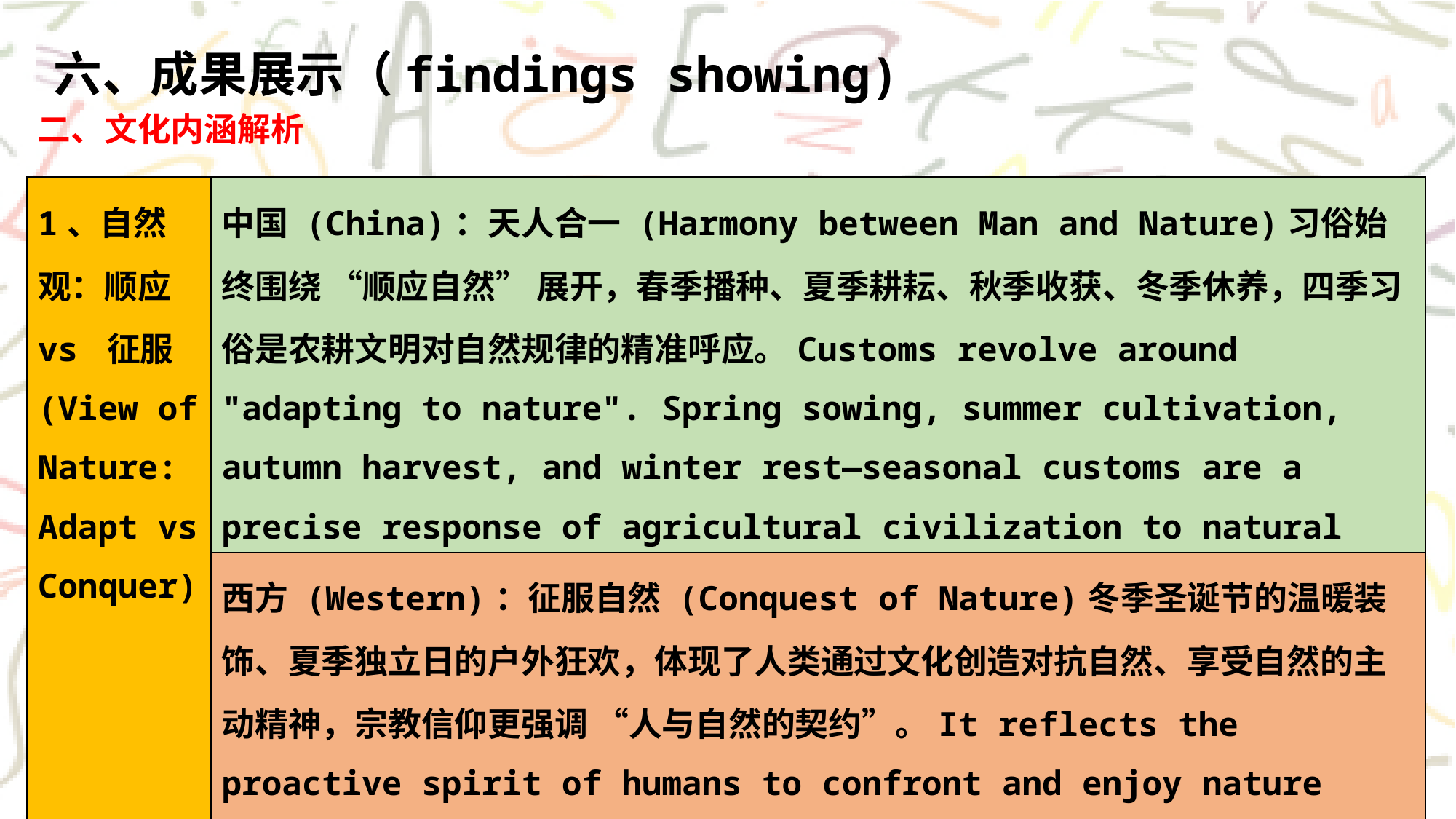

六、成果展示（findings showing)
二、文化内涵解析
| 1、自然观：顺应 vs 征服 (View of Nature: Adapt vs Conquer) | 中国 (China)：天人合一 (Harmony between Man and Nature)习俗始终围绕 “顺应自然” 展开，春季播种、夏季耕耘、秋季收获、冬季休养，四季习俗是农耕文明对自然规律的精准呼应。Customs revolve around "adapting to nature". Spring sowing, summer cultivation, autumn harvest, and winter rest—seasonal customs are a precise response of agricultural civilization to natural laws. |
| --- | --- |
| 夏季 (Summer) ☀️ 繁盛热烈 | 西方 (Western)：征服自然 (Conquest of Nature)冬季圣诞节的温暖装饰、夏季独立日的户外狂欢，体现了人类通过文化创造对抗自然、享受自然的主动精神，宗教信仰更强调 “人与自然的契约”。It reflects the proactive spirit of humans to confront and enjoy nature through cultural creation. Religious beliefs emphasize the "contract between humans and nature". |